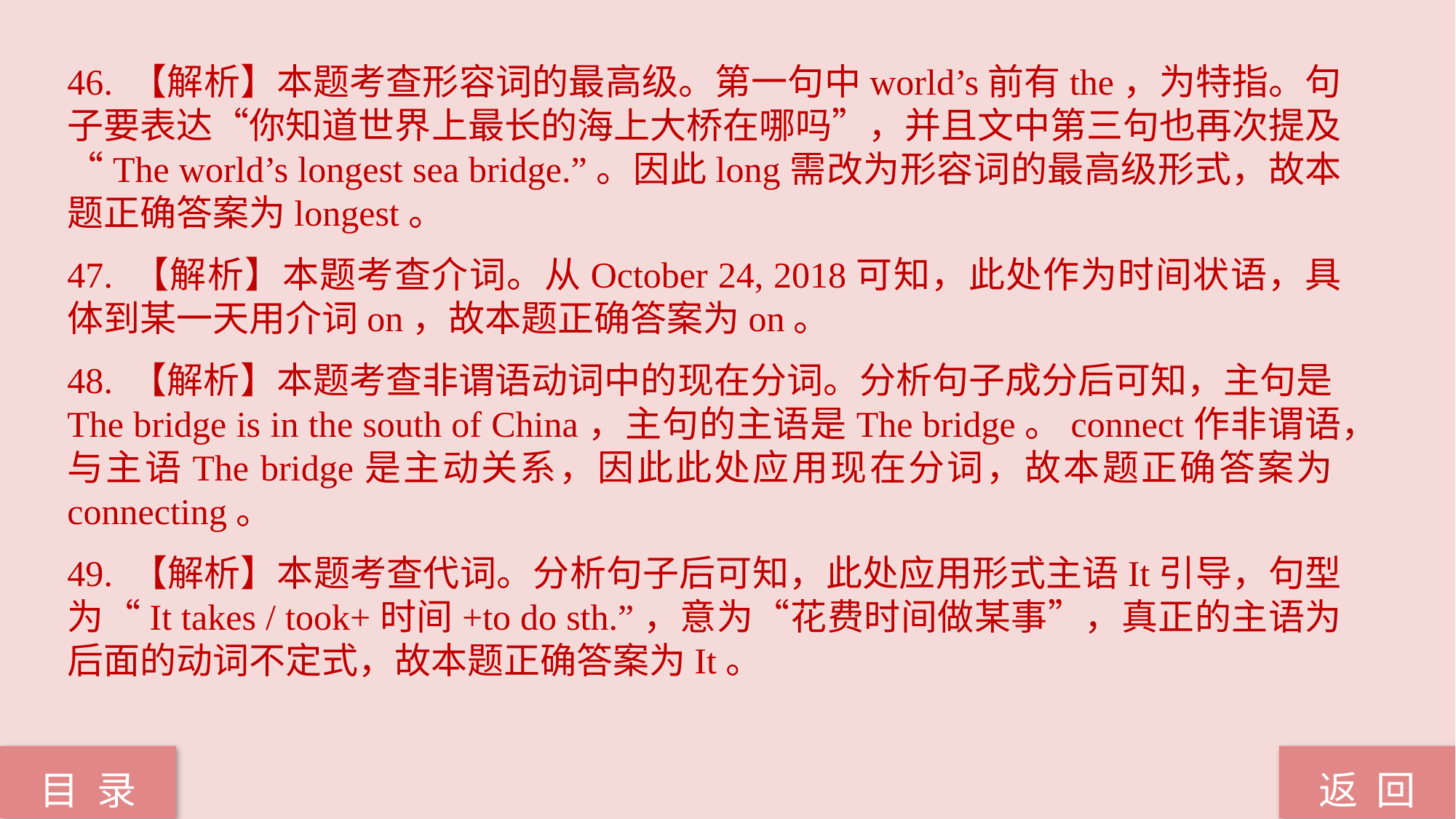

46. 【解析】本题考查形容词的最高级。第一句中world’s前有the，为特指。句子要表达“你知道世界上最长的海上大桥在哪吗”，并且文中第三句也再次提及“The world’s longest sea bridge.”。因此long需改为形容词的最高级形式，故本题正确答案为longest。
47. 【解析】本题考查介词。从October 24, 2018可知，此处作为时间状语，具体到某一天用介词on，故本题正确答案为on。
48. 【解析】本题考查非谓语动词中的现在分词。分析句子成分后可知，主句是The bridge is in the south of China，主句的主语是The bridge。connect作非谓语，与主语The bridge是主动关系，因此此处应用现在分词，故本题正确答案为connecting。
49. 【解析】本题考查代词。分析句子后可知，此处应用形式主语It引导，句型为“It takes / took+时间+to do sth.”，意为“花费时间做某事”，真正的主语为后面的动词不定式，故本题正确答案为It。
返  回